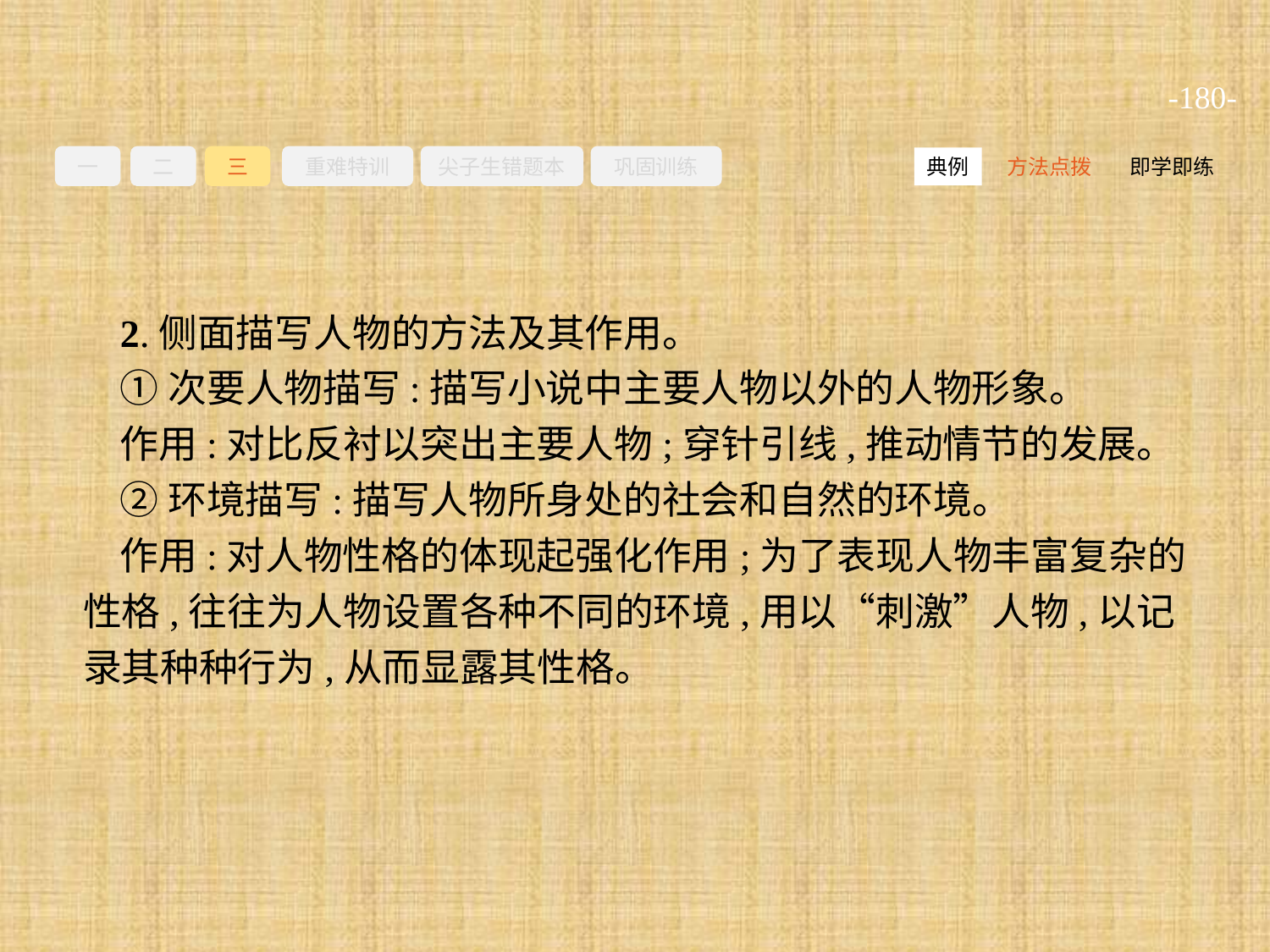

-180-
一
二
三
重难特训
尖子生错题本
巩固训练
方法点拨
即学即练
典例
2.侧面描写人物的方法及其作用。
①次要人物描写:描写小说中主要人物以外的人物形象。
作用:对比反衬以突出主要人物;穿针引线,推动情节的发展。
②环境描写:描写人物所身处的社会和自然的环境。
作用:对人物性格的体现起强化作用;为了表现人物丰富复杂的性格,往往为人物设置各种不同的环境,用以“刺激”人物,以记录其种种行为,从而显露其性格。